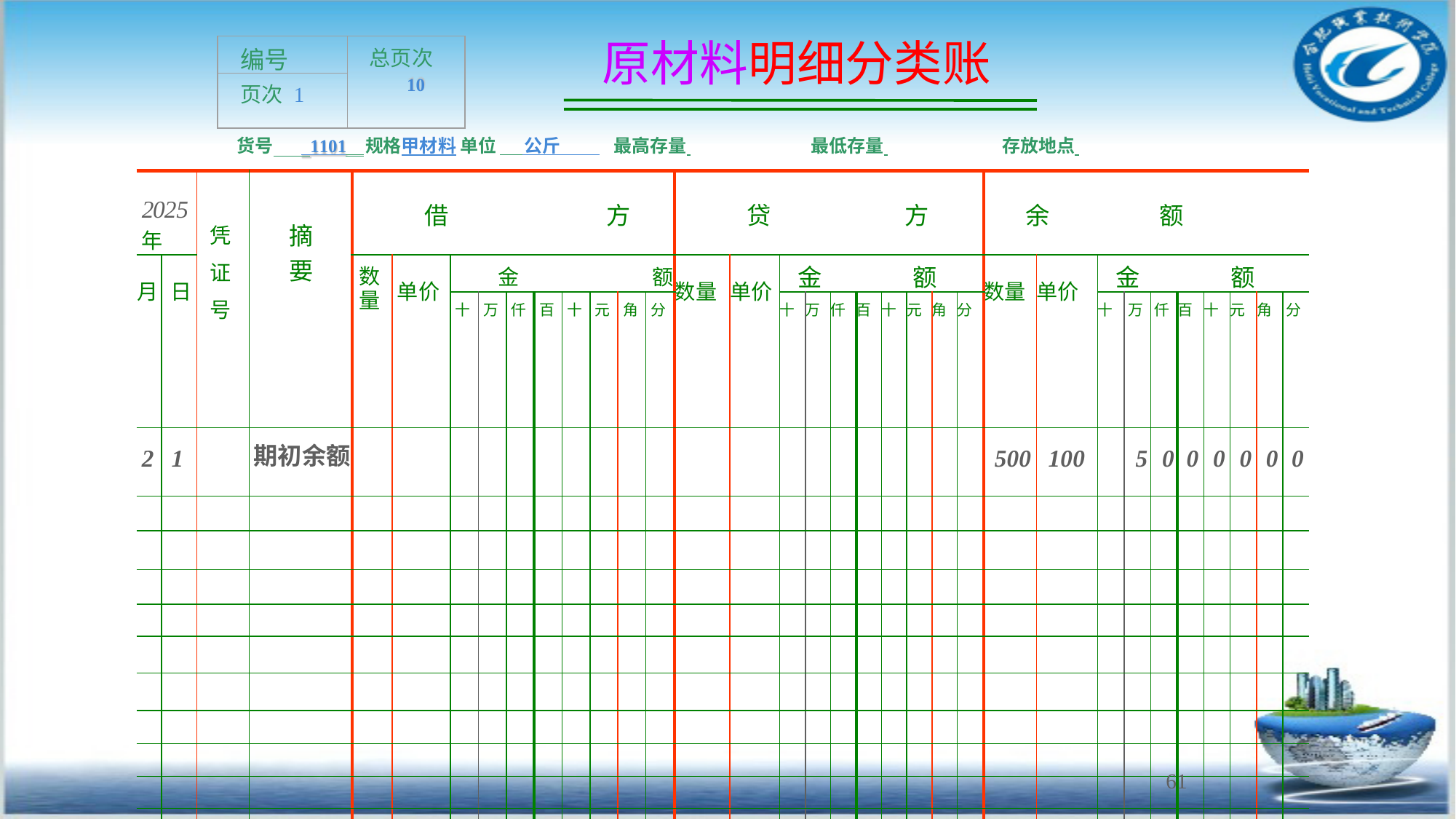

# 原材料明细分类账
| 编号 | 总页次 10 |
| --- | --- |
| 页次 1 |  |

货号
1101	规格甲材料单位	公斤
最高存量 	最低存量 	存放地点

| 2025年 |  | 凭证号 | 摘要 | 借 方 |  |  |  |  |  |  |  |  |  | 贷 方 |  |  |  |  |  |  |  |  |  | 余 额 |  |  |  |  |  |  |  |  |  |
| --- | --- | --- | --- | --- | --- | --- | --- | --- | --- | --- | --- | --- | --- | --- | --- | --- | --- | --- | --- | --- | --- | --- | --- | --- | --- | --- | --- | --- | --- | --- | --- | --- | --- |
| 月 | 日 |  |  | 数 量 | 单价 | 金 额 |  |  |  |  |  |  |  | 数量 | 单价 | 金 额 |  |  |  |  |  |  |  | 数量 | 单价 | 金 额 |  |  |  |  |  |  |  |
|  |  |  |  |  |  | 十 | 万 | 仟 | 百 | 十 | 元 | 角 | 分 |  |  | 十 | 万 | 仟 | 百 | 十 | 元 | 角 | 分 |  |  | 十 | 万 | 仟 | 百 | 十 | 元 | 角 | 分 |
| 2 | 1 |  | 期初余额 |  |  |  |  |  |  |  |  |  |  |  |  |  |  |  |  |  |  |  |  | 500 | 100 |  | 5 | 0 | 0 | 0 | 0 | 0 | 0 |
|  |  |  |  |  |  |  |  |  |  |  |  |  |  |  |  |  |  |  |  |  |  |  |  |  |  |  |  |  |  |  |  |  |  |
|  |  |  |  |  |  |  |  |  |  |  |  |  |  |  |  |  |  |  |  |  |  |  |  |  |  |  |  |  |  |  |  |  |  |
|  |  |  |  |  |  |  |  |  |  |  |  |  |  |  |  |  |  |  |  |  |  |  |  |  |  |  |  |  |  |  |  |  |  |
|  |  |  |  |  |  |  |  |  |  |  |  |  |  |  |  |  |  |  |  |  |  |  |  |  |  |  |  |  |  |  |  |  |  |
|  |  |  |  |  |  |  |  |  |  |  |  |  |  |  |  |  |  |  |  |  |  |  |  |  |  |  |  |  |  |  |  |  |  |
|  |  |  |  |  |  |  |  |  |  |  |  |  |  |  |  |  |  |  |  |  |  |  |  |  |  |  |  |  |  |  |  |  |  |
|  |  |  |  |  |  |  |  |  |  |  |  |  |  |  |  |  |  |  |  |  |  |  |  |  |  |  |  |  |  |  |  |  |  |
|  |  |  |  |  |  |  |  |  |  |  |  |  |  |  |  |  |  |  |  |  |  |  |  |  |  |  |  |  |  |  |  |  |  |
|  |  |  |  |  |  |  |  |  |  |  |  |  |  |  |  |  |  |  |  |  |  |  |  |  |  |  |  |  |  |  |  |  |  |
|  |  |  |  |  |  |  |  |  |  |  |  |  |  |  |  |  |  |  |  |  |  |  |  |  |  |  |  |  |  |  |  |  |  |
|  |  |  |  |  |  |  |  |  |  |  |  |  |  |  |  |  |  |  |  |  |  |  |  |  |  |  |  |  |  |  |  |  |  |
61